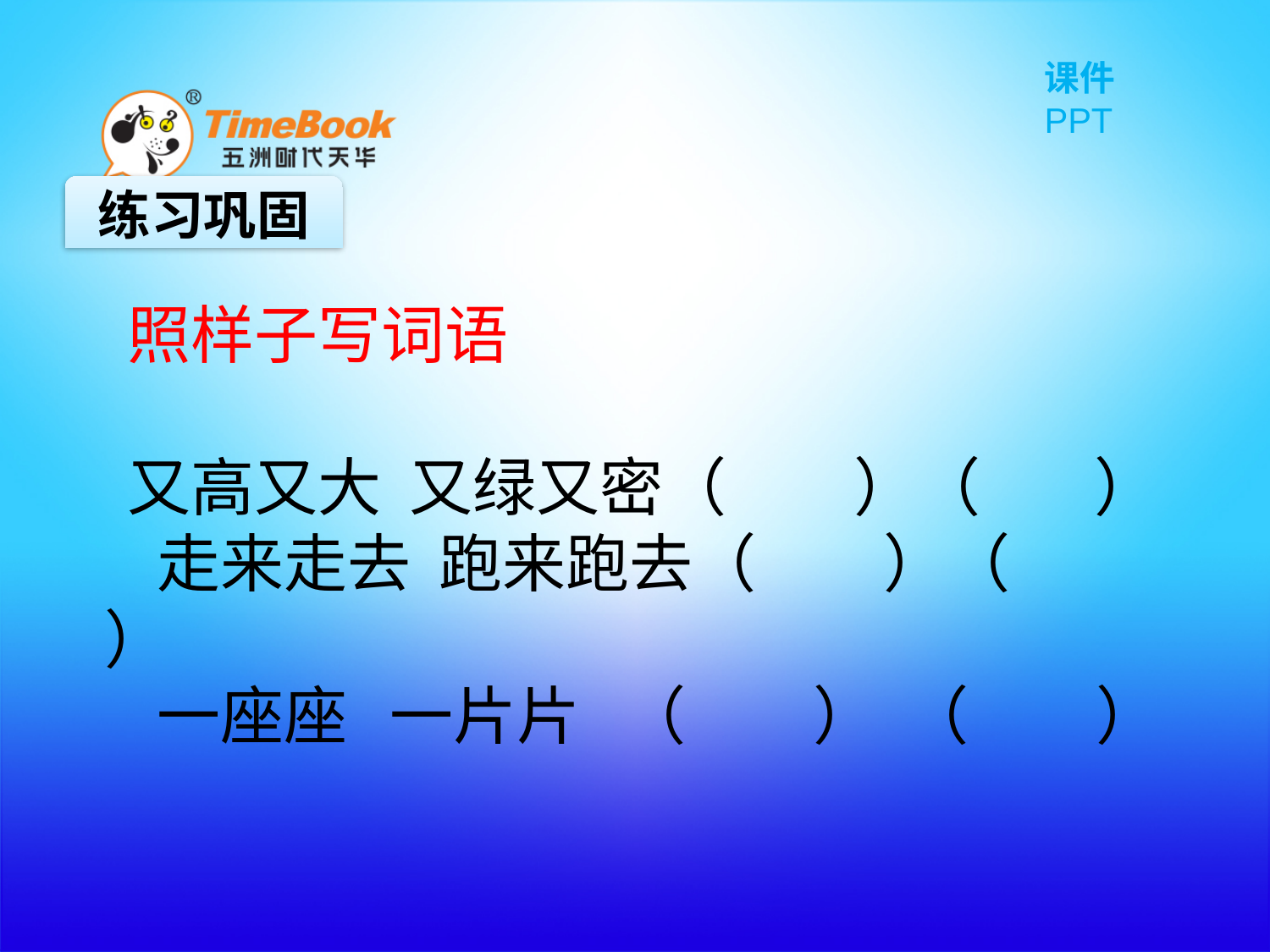

练习巩固

照样子写词语

又高又大  又绿又密（         ）（        ）
 走来走去  跑来跑去（         ）（         ）
 一座座   一片片   （         ）  （         ）